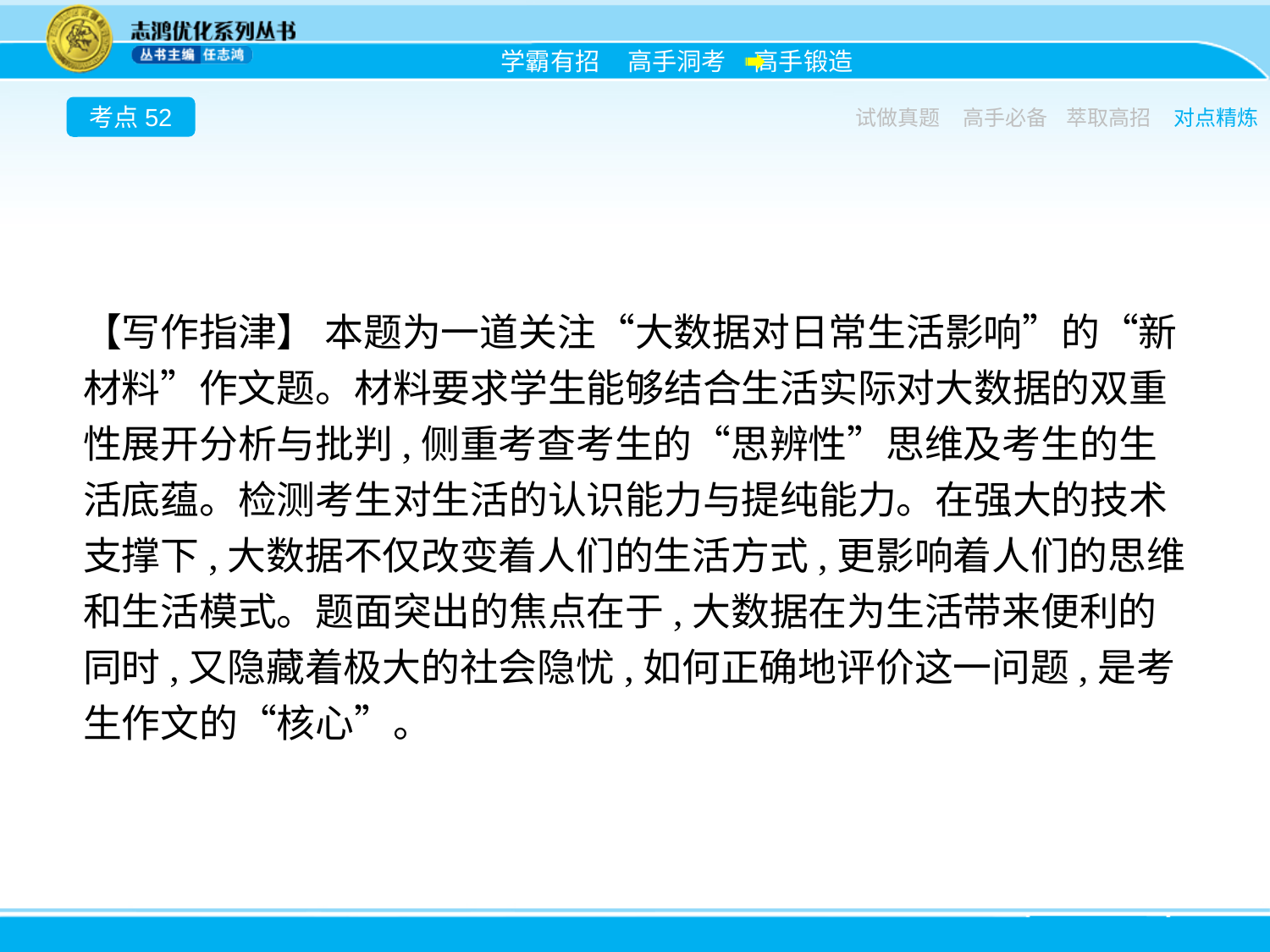

考点52
试做真题
高手必备
萃取高招
对点精炼
【写作指津】 本题为一道关注“大数据对日常生活影响”的“新材料”作文题。材料要求学生能够结合生活实际对大数据的双重性展开分析与批判,侧重考查考生的“思辨性”思维及考生的生活底蕴。检测考生对生活的认识能力与提纯能力。在强大的技术支撑下,大数据不仅改变着人们的生活方式,更影响着人们的思维和生活模式。题面突出的焦点在于,大数据在为生活带来便利的同时,又隐藏着极大的社会隐忧,如何正确地评价这一问题,是考生作文的“核心”。